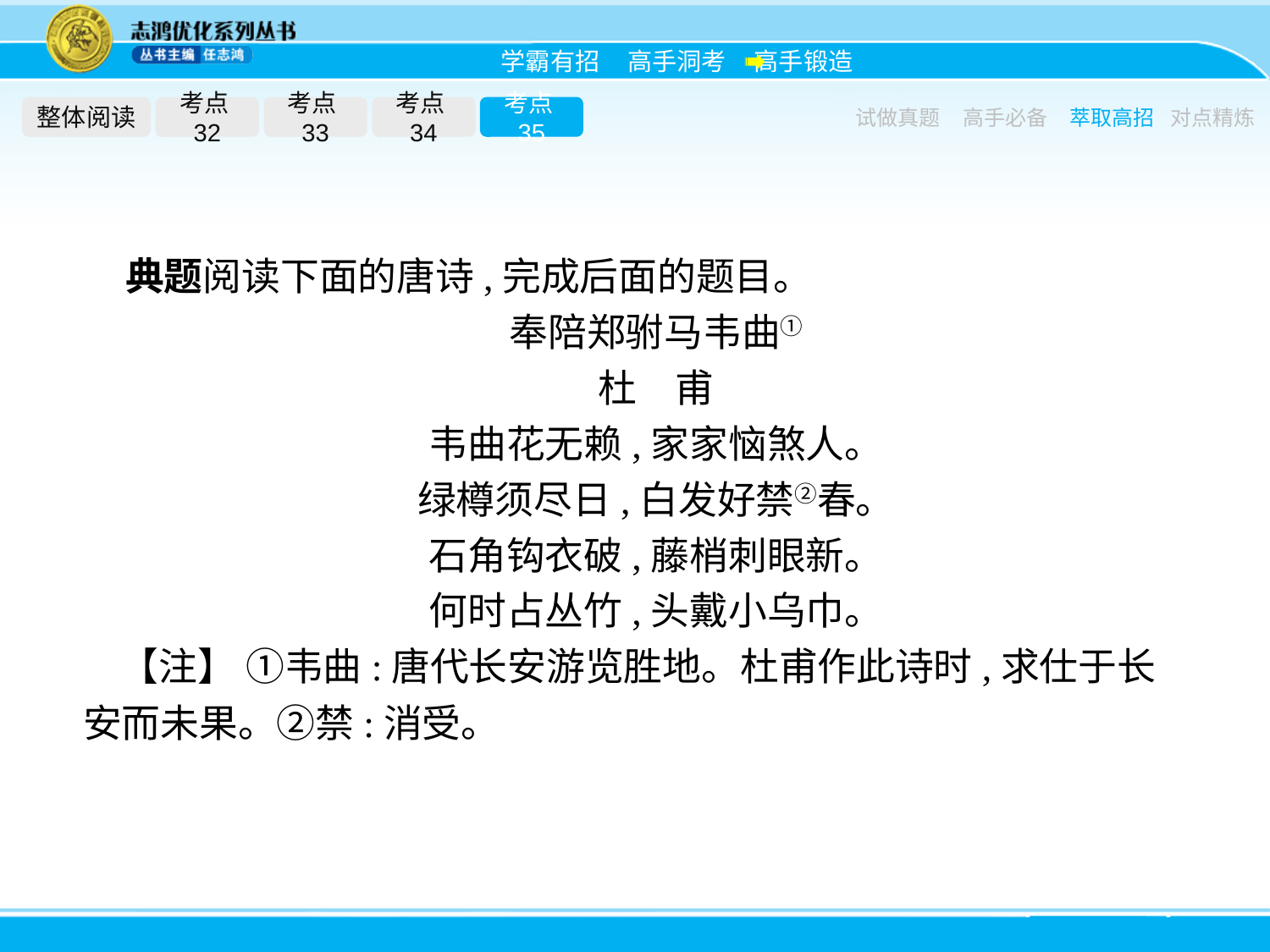

整体阅读
考点32
考点33
考点34
考点35
试做真题
高手必备
萃取高招
对点精炼
典题阅读下面的唐诗,完成后面的题目。
奉陪郑驸马韦曲①
杜　甫
韦曲花无赖,家家恼煞人。
绿樽须尽日,白发好禁②春。
石角钩衣破,藤梢刺眼新。
何时占丛竹,头戴小乌巾。
【注】 ①韦曲:唐代长安游览胜地。杜甫作此诗时,求仕于长安而未果。②禁:消受。